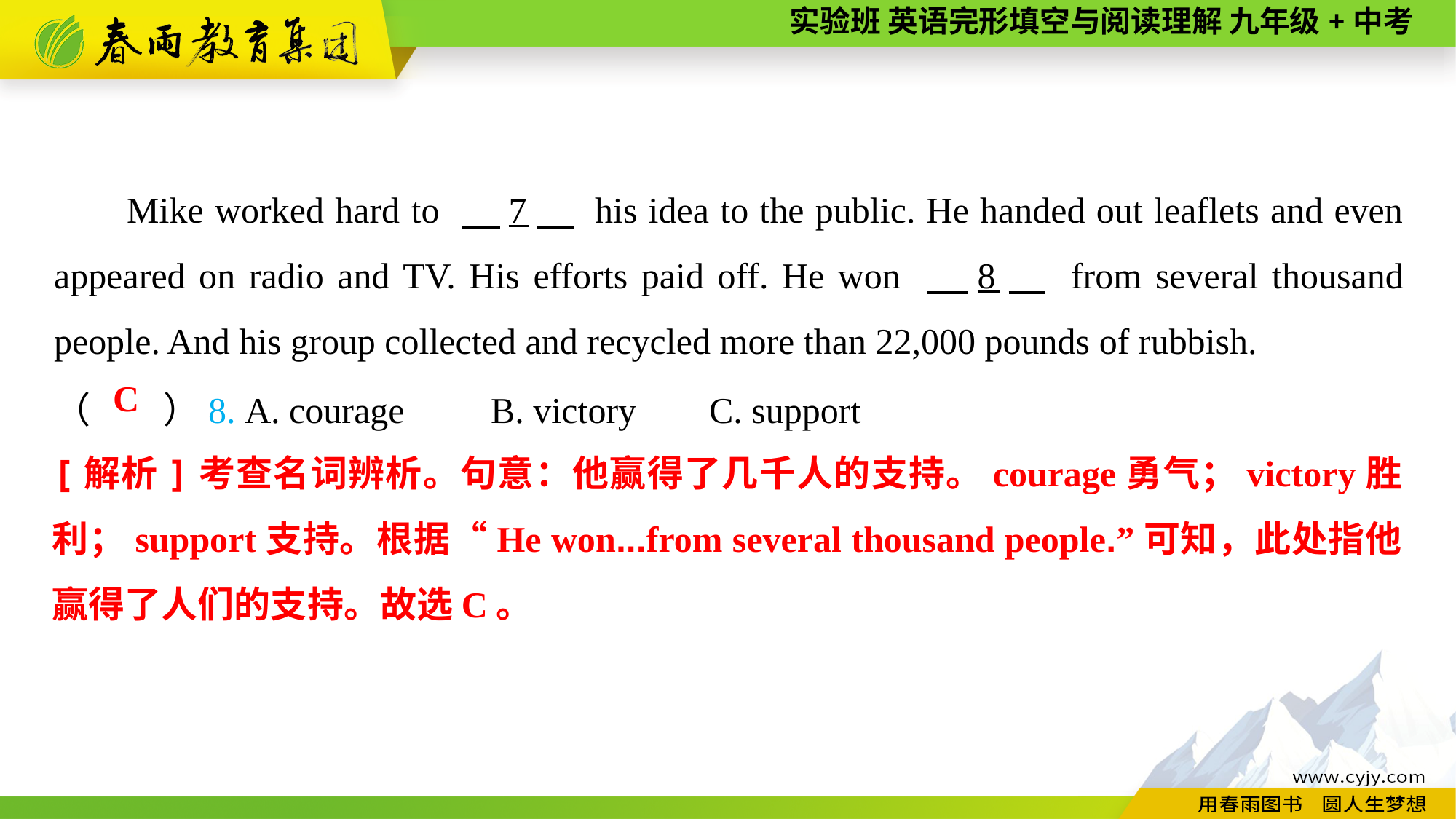

Mike worked hard to 　7　 his idea to the public. He handed out leaflets and even appeared on radio and TV. His efforts paid off. He won 　8　 from several thousand people. And his group collected and recycled more than 22,000 pounds of rubbish.
（　　）8. A. courage	B. victory	C. support
C
[解析]考查名词辨析。句意：他赢得了几千人的支持。courage勇气；victory胜利；support支持。根据“He won...from several thousand people.”可知，此处指他赢得了人们的支持。故选C。